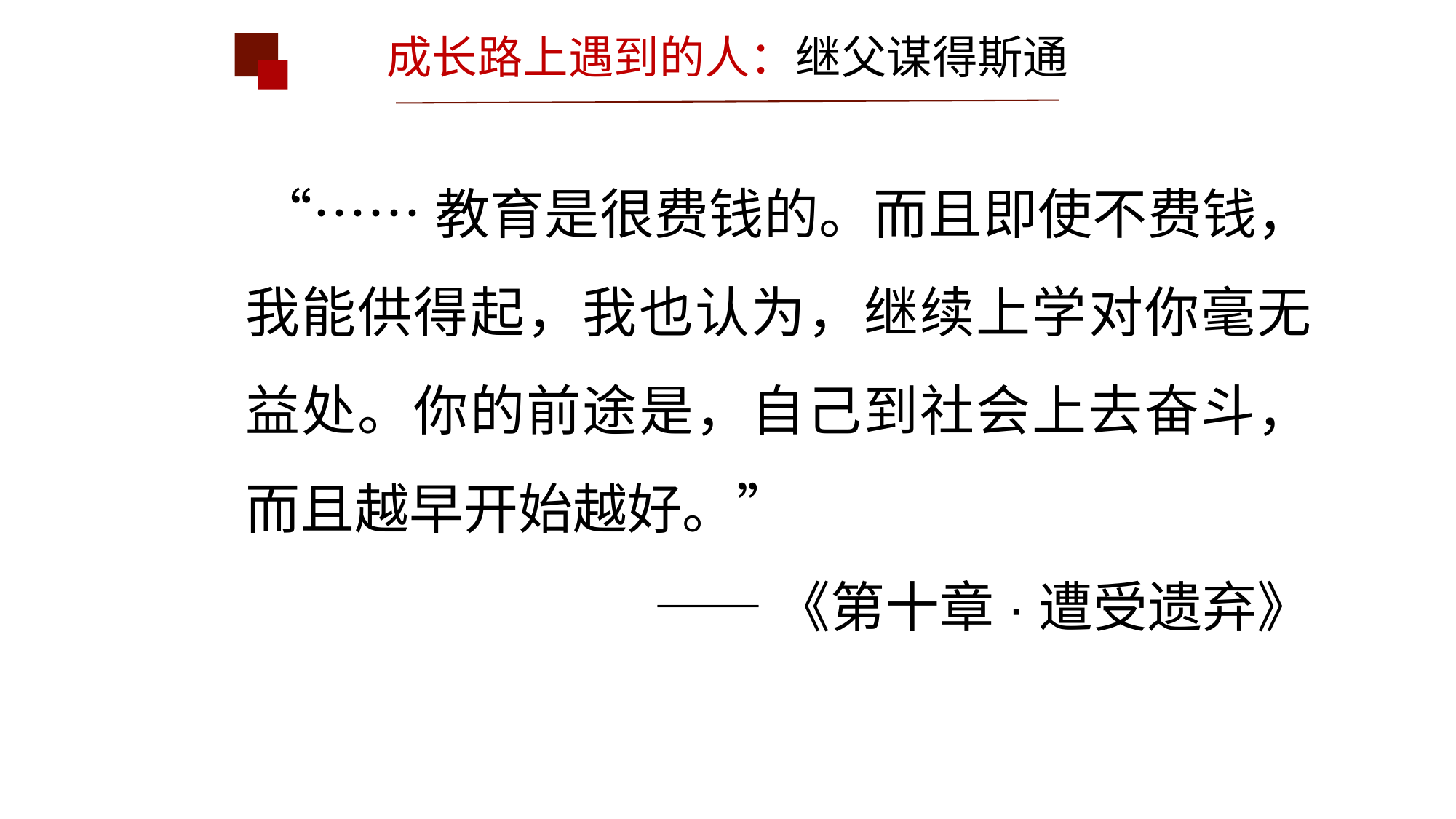

成长路上遇到的人：继父谋得斯通

 “……教育是很费钱的。而且即使不费钱，我能供得起，我也认为，继续上学对你毫无益处。你的前途是，自己到社会上去奋斗，而且越早开始越好。”
——《第十章·遭受遗弃》